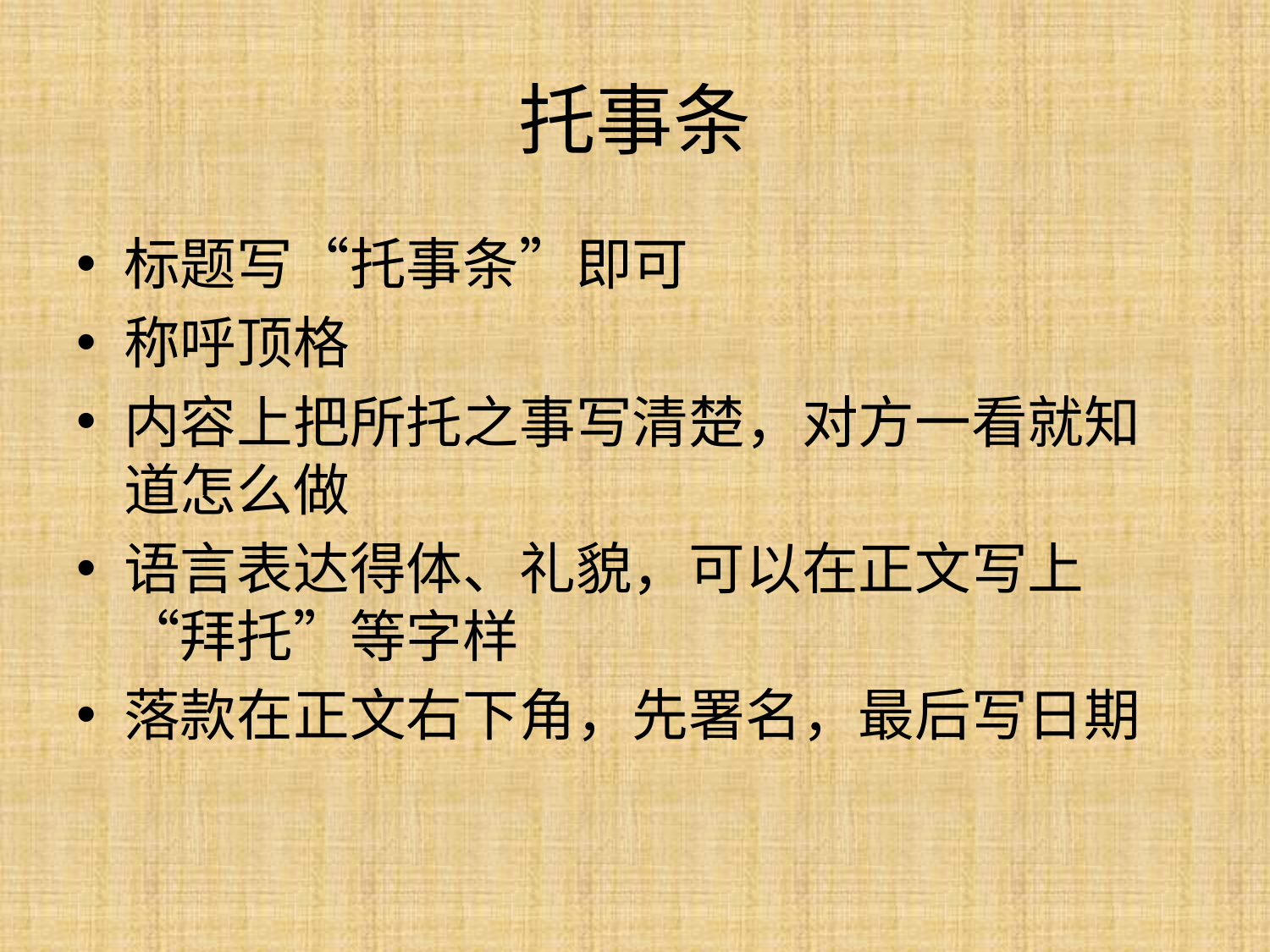

# 托事条
标题写“托事条”即可
称呼顶格
内容上把所托之事写清楚，对方一看就知道怎么做
语言表达得体、礼貌，可以在正文写上“拜托”等字样
落款在正文右下角，先署名，最后写日期